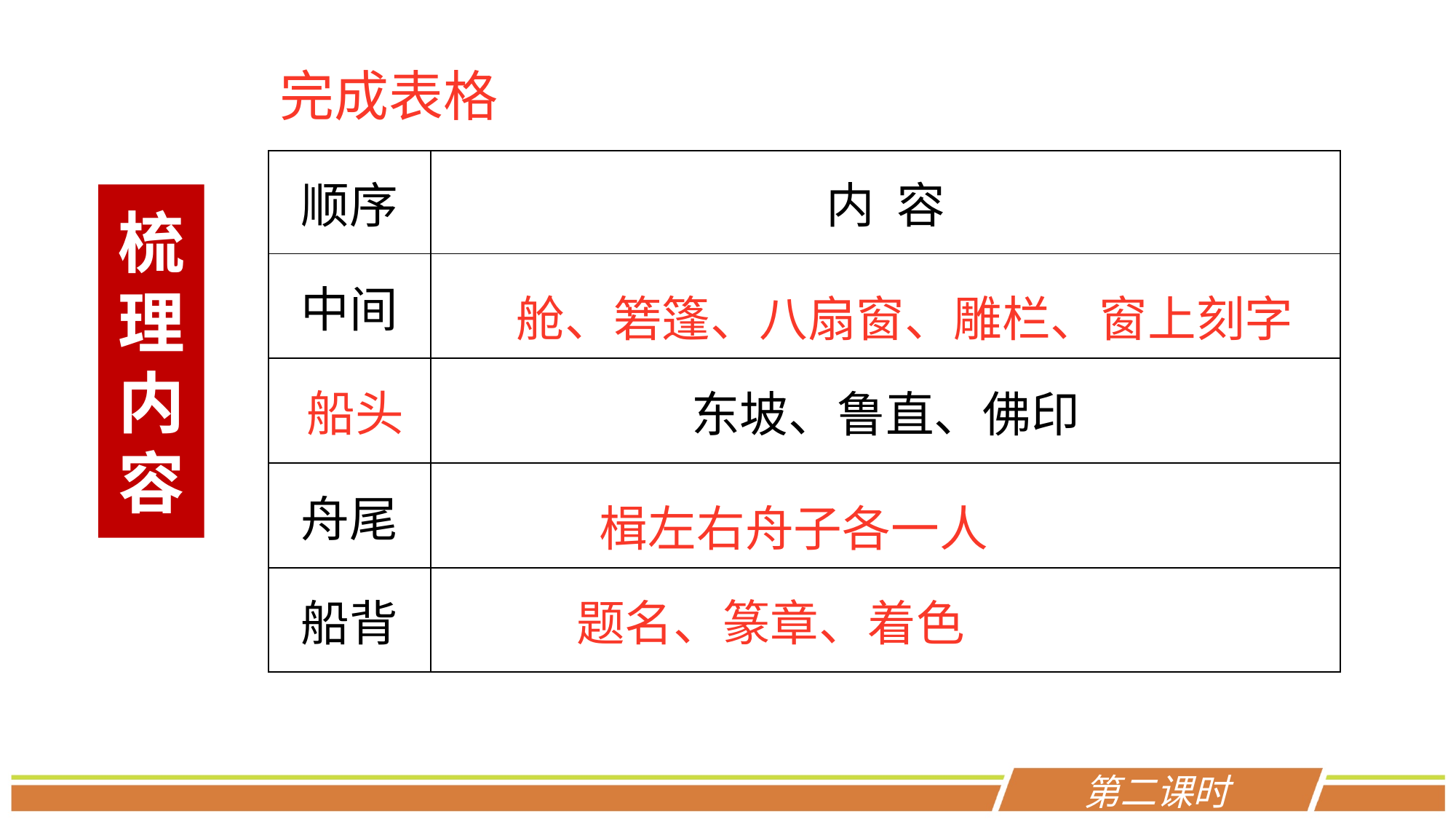

完成表格

| 顺序 | 内 容 |
| --- | --- |
| 中间 |  |
|  | 东坡、鲁直、佛印 |
| 舟尾 |  |
| 船背 |  |
梳理内容
舱、箬篷、八扇窗、雕栏、窗上刻字

船头

楫左右舟子各一人

题名、篆章、着色
第二课时